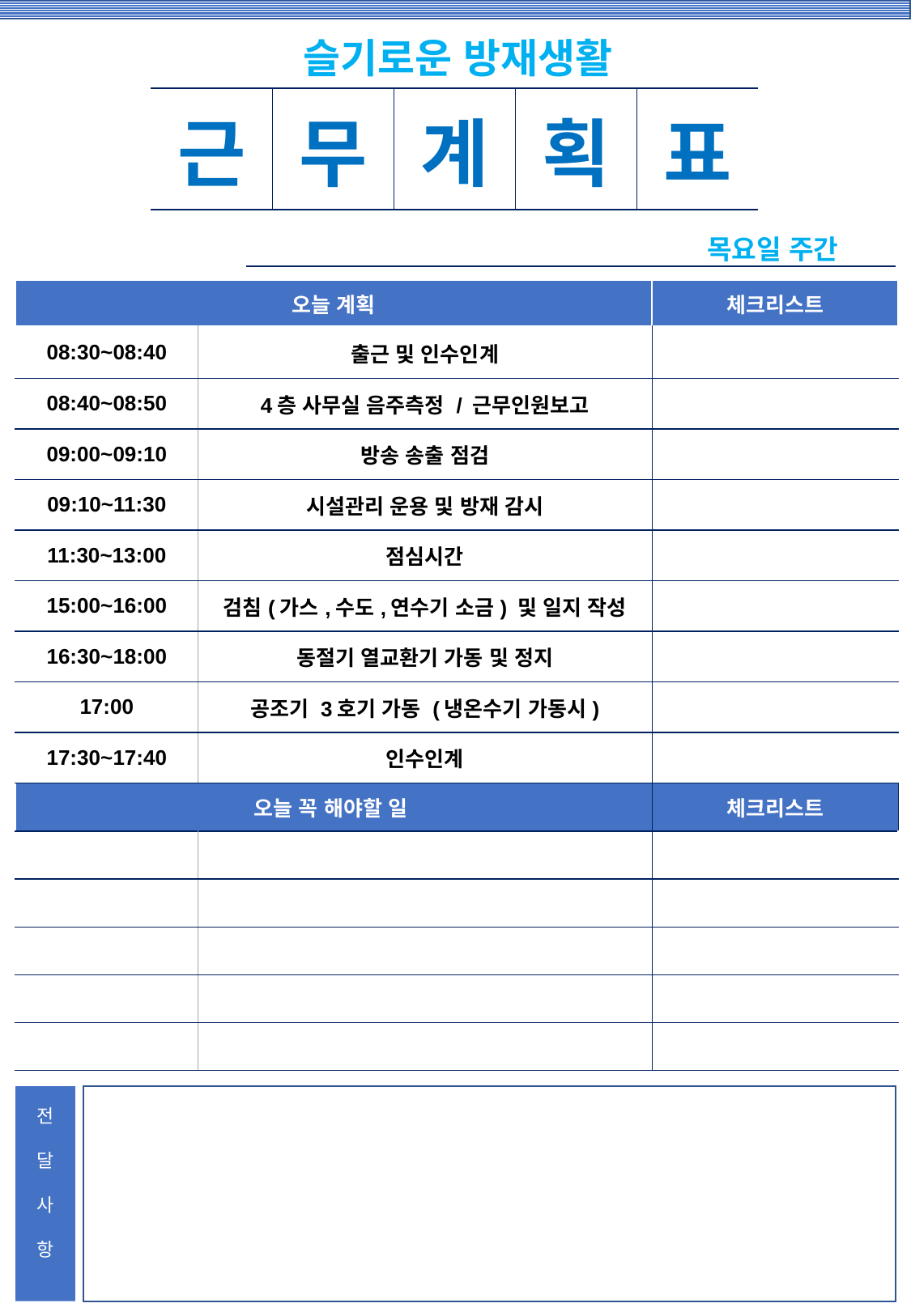

슬기로운 방재생활
| 근 | 무 | 계 | 획 | 표 |
| --- | --- | --- | --- | --- |
목요일 주간
| 오늘 계획 |  | 체크리스트 |
| --- | --- | --- |
| 08:30~08:40 | 출근 및 인수인계 |  |
| 08:40~08:50 | 4층 사무실 음주측정 / 근무인원보고 |  |
| 09:00~09:10 | 방송 송출 점검 |  |
| 09:10~11:30 | 시설관리 운용 및 방재 감시 |  |
| 11:30~13:00 | 점심시간 |  |
| 15:00~16:00 | 검침(가스,수도,연수기 소금) 및 일지 작성 |  |
| 16:30~18:00 | 동절기 열교환기 가동 및 정지 |  |
| 17:00 | 공조기 3호기 가동 (냉온수기 가동시) |  |
| 17:30~17:40 | 인수인계 |  |
| 오늘 꼭 해야할 일 |  | 체크리스트 |
|  |  |  |
|  |  |  |
|  |  |  |
|  |  |  |
|  |  |  |
전

달

사

항